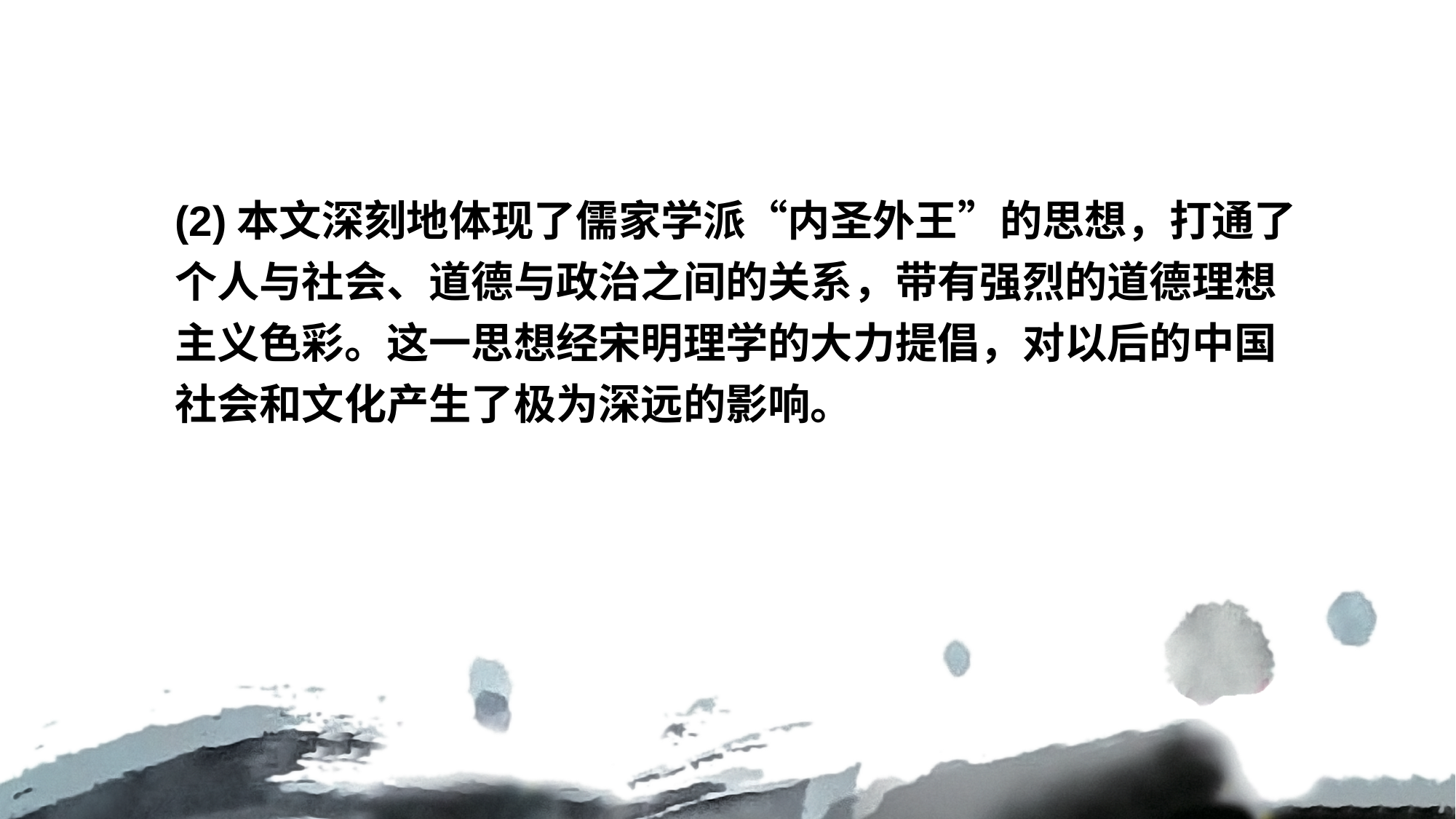

(2)本文深刻地体现了儒家学派“内圣外王”的思想，打通了个人与社会、道德与政治之间的关系，带有强烈的道德理想主义色彩。这一思想经宋明理学的大力提倡，对以后的中国社会和文化产生了极为深远的影响。